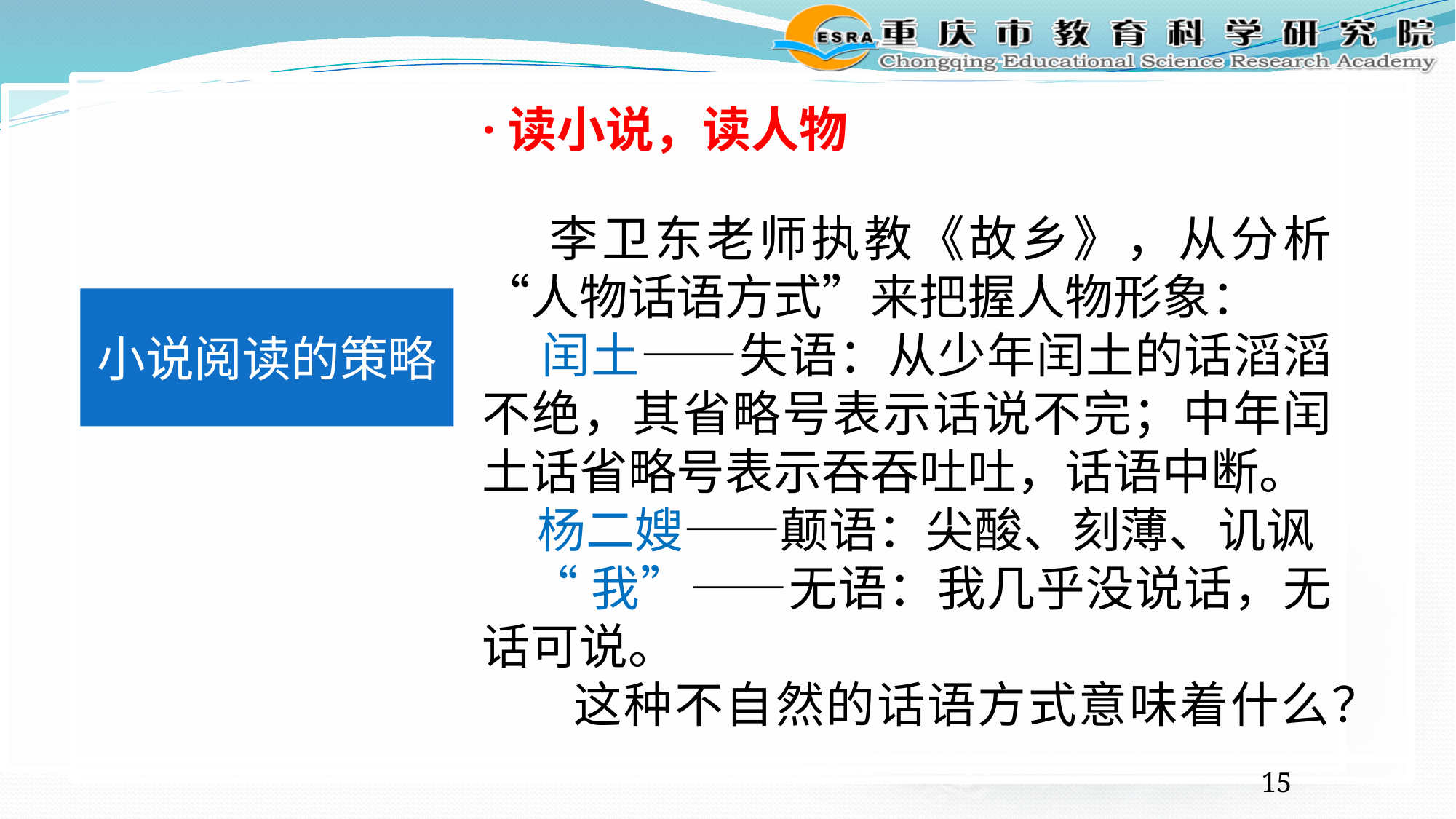

·读小说，读人物

    李卫东老师执教《故乡》，从分析“人物话语方式”来把握人物形象：
    闰土——失语：从少年闰土的话滔滔不绝，其省略号表示话说不完；中年闰土话省略号表示吞吞吐吐，话语中断。
    杨二嫂——颠语：尖酸、刻薄、讥讽
    “我”——无语：我几乎没说话，无话可说。
      这种不自然的话语方式意味着什么？
小说阅读的策略
15